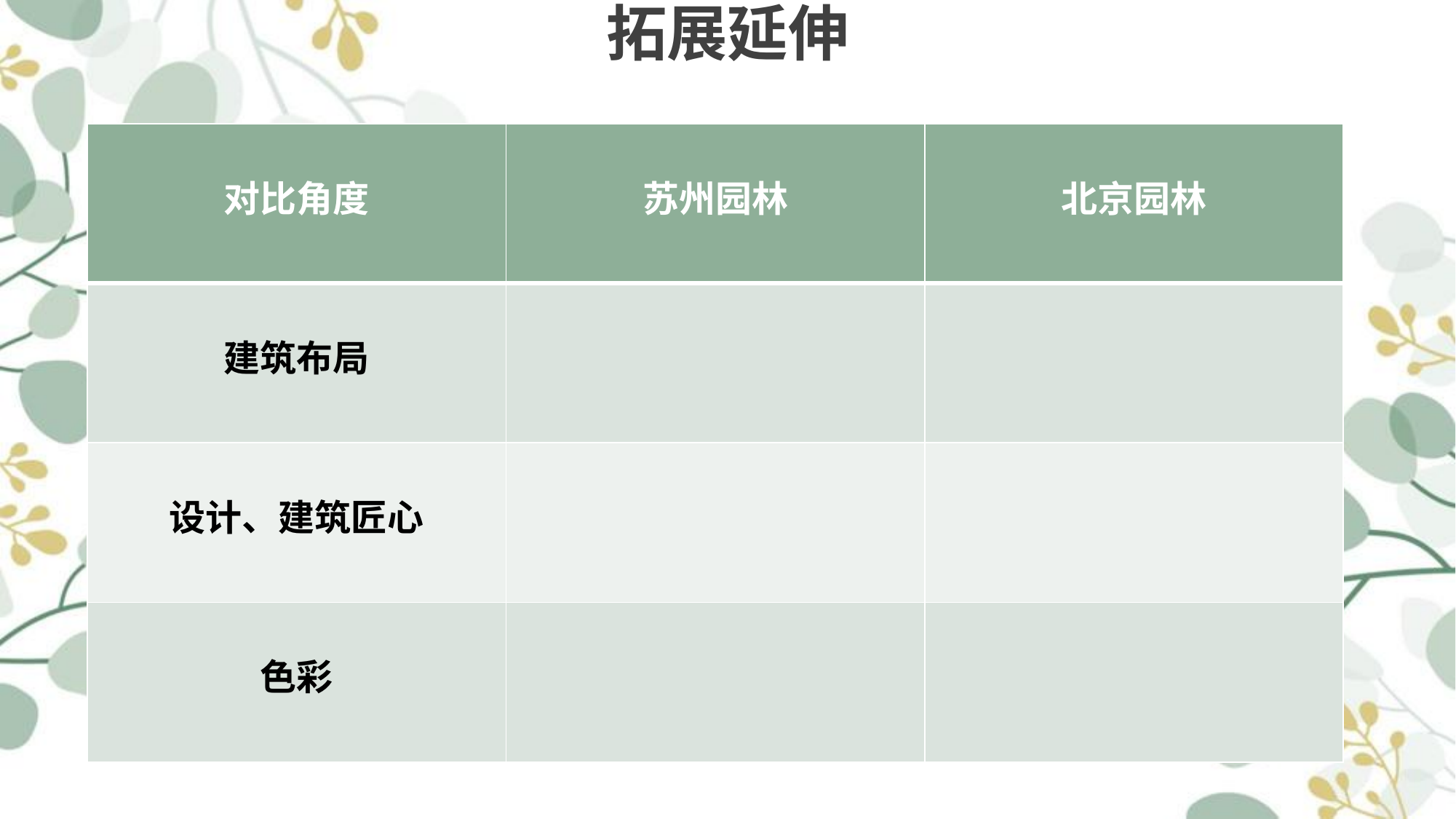

拓展延伸
| 对比角度 | 苏州园林 | 北京园林 |
| --- | --- | --- |
| 建筑布局 |  |  |
| 设计、建筑匠心 |  |  |
| 色彩 |  |  |